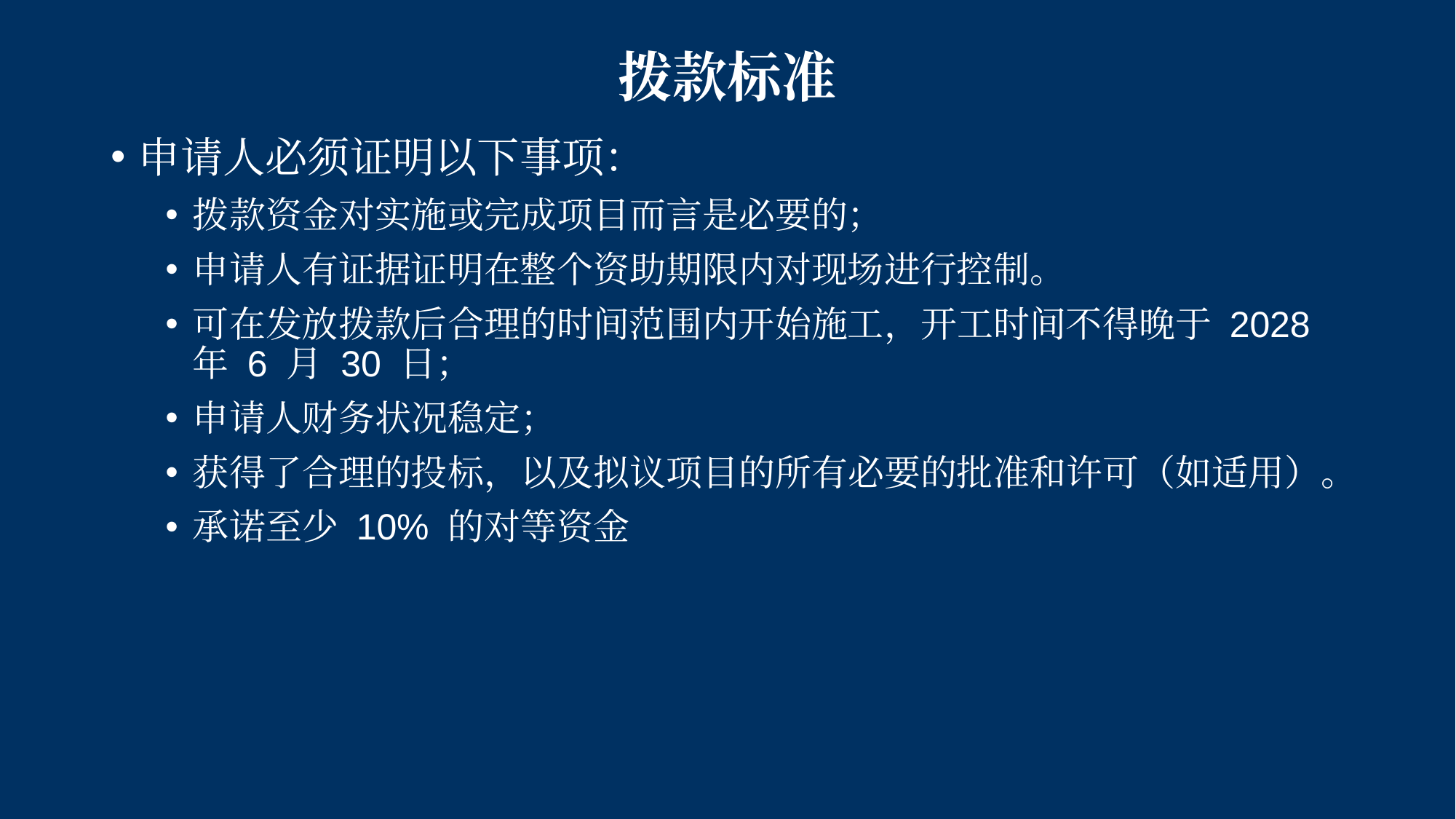

# 拨款标准
申请人必须证明以下事项：
拨款资金对实施或完成项目而言是必要的；
申请人有证据证明在整个资助期限内对现场进行控制。
可在发放拨款后合理的时间范围内开始施工，开工时间不得晚于 2028 年 6 月 30 日；
申请人财务状况稳定；
获得了合理的投标，以及拟议项目的所有必要的批准和许可（如适用）。
承诺至少 10% 的对等资金